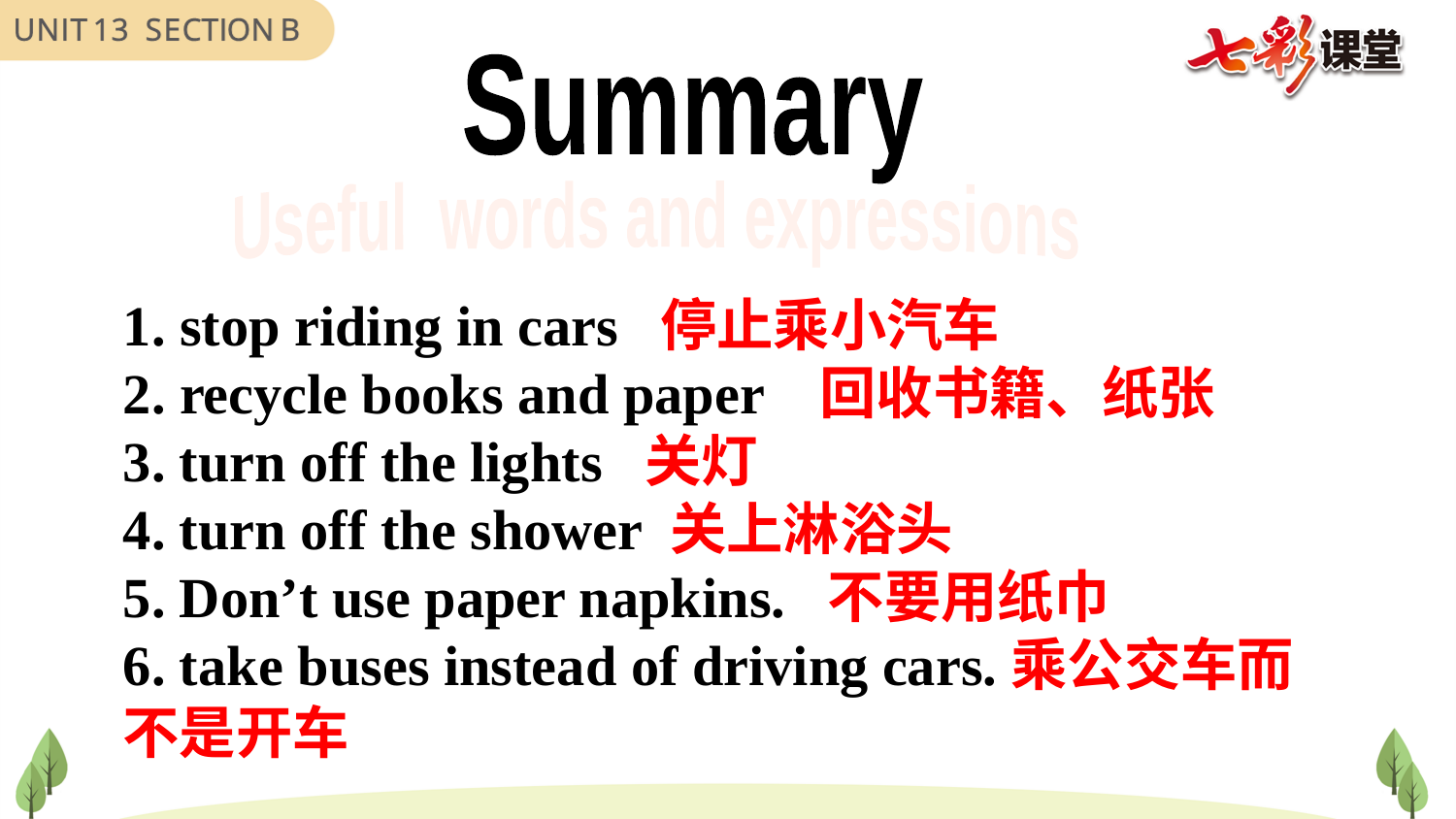

Summary
Useful  words and expressions

 stop riding in cars  停止乘小汽车
 recycle books and paper   回收书籍、纸张
3. turn off the lights  关灯
4. turn off the shower 关上淋浴头
5. Don’t use paper napkins.  不要用纸巾
6. take buses instead of driving cars.乘公交车而不是开车